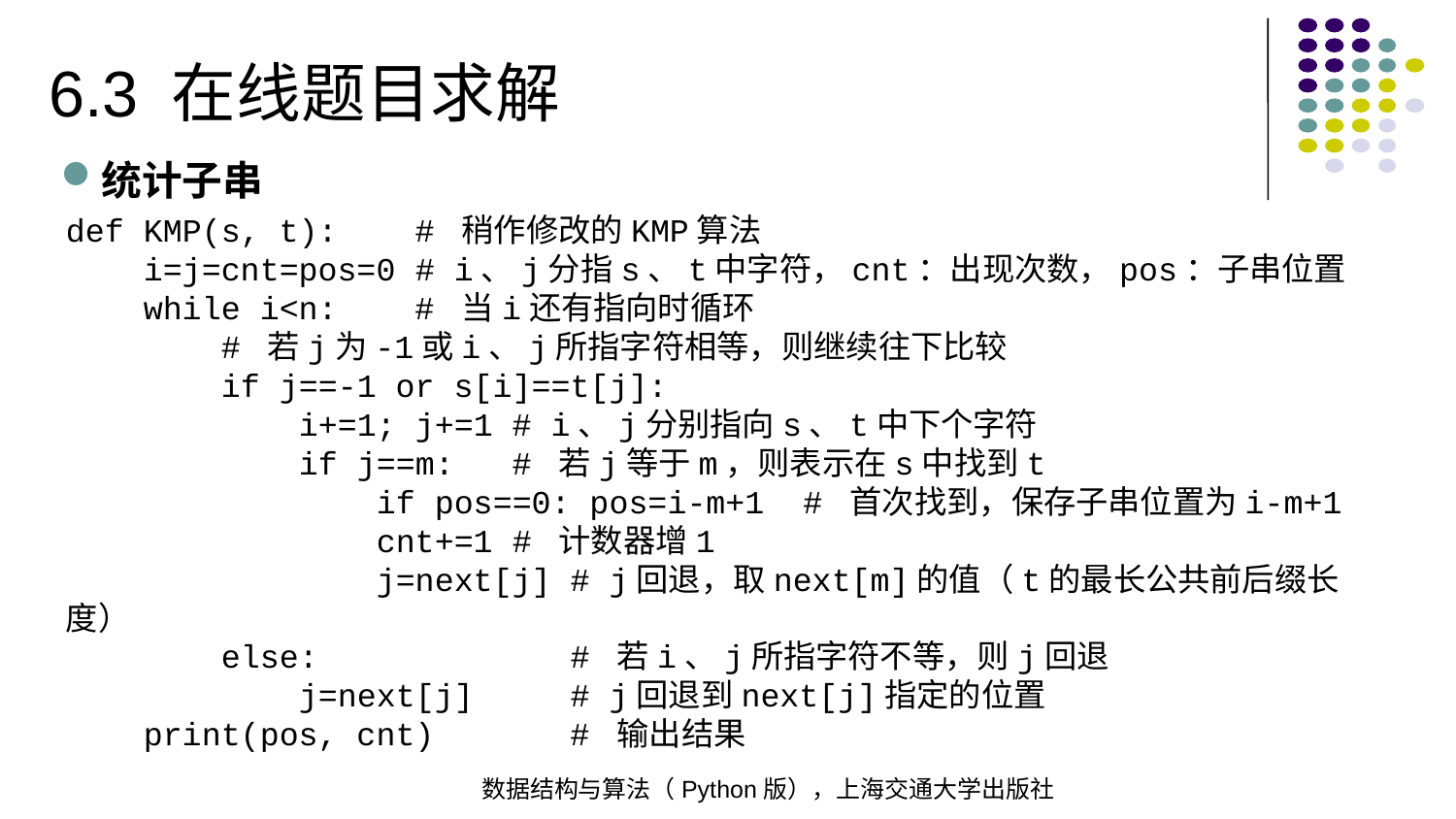

6.3 在线题目求解
统计子串
def KMP(s, t):    # 稍作修改的KMP算法
    i=j=cnt=pos=0 # i、j分指s、t中字符，cnt：出现次数，pos：子串位置
    while i<n:    # 当i还有指向时循环
        # 若j为-1或i、j所指字符相等，则继续往下比较
        if j==-1 or s[i]==t[j]:
            i+=1; j+=1 # i、j分别指向s、t中下个字符
            if j==m:   # 若j等于m，则表示在s中找到t
                if pos==0: pos=i-m+1  # 首次找到，保存子串位置为i-m+1
                cnt+=1 # 计数器增1
                j=next[j] # j回退，取next[m]的值（t的最长公共前后缀长度）
        else:             # 若i、j所指字符不等，则j回退
            j=next[j]     # j回退到next[j]指定的位置
    print(pos, cnt)       # 输出结果